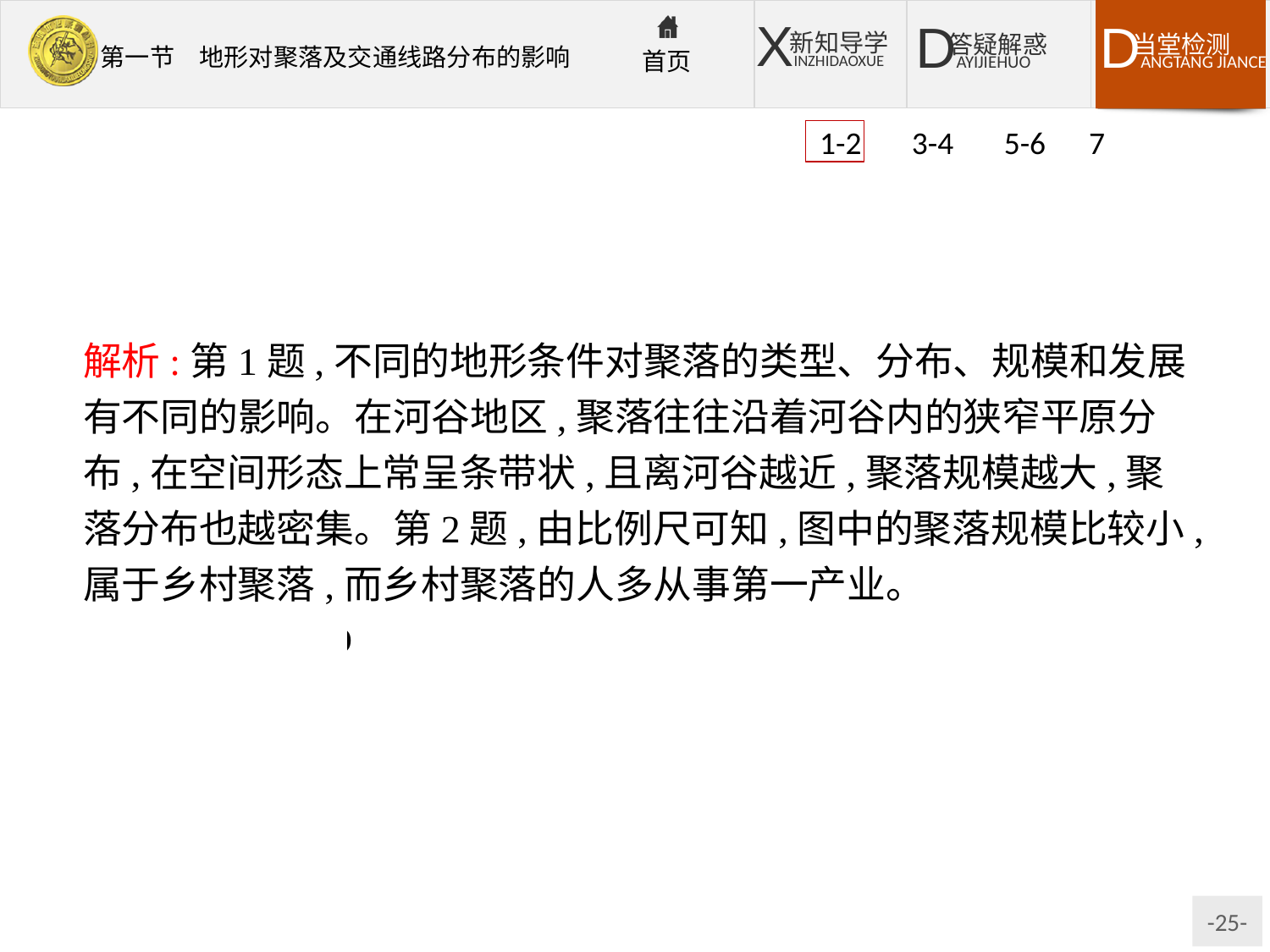

1-2       3-4       5-6      7

解析:第1题,不同的地形条件对聚落的类型、分布、规模和发展有不同的影响。在河谷地区,聚落往往沿着河谷内的狭窄平原分布,在空间形态上常呈条带状,且离河谷越近,聚落规模越大,聚落分布也越密集。第2题,由比例尺可知,图中的聚落规模比较小,属于乡村聚落,而乡村聚落的人多从事第一产业。
答案:1.D　2.D